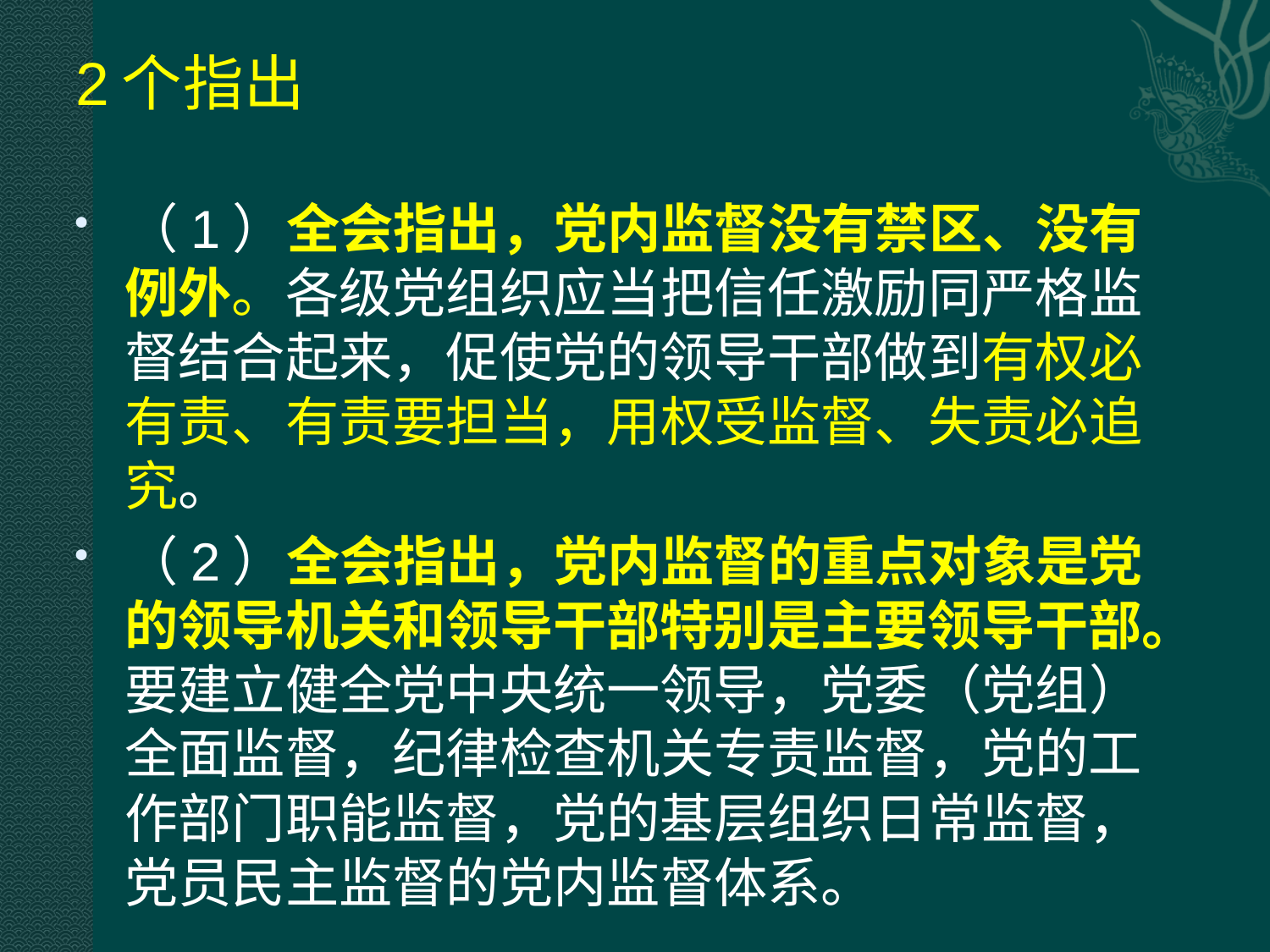

# 2个指出
（1）全会指出，党内监督没有禁区、没有例外。各级党组织应当把信任激励同严格监督结合起来，促使党的领导干部做到有权必有责、有责要担当，用权受监督、失责必追究。
（2）全会指出，党内监督的重点对象是党的领导机关和领导干部特别是主要领导干部。要建立健全党中央统一领导，党委（党组）全面监督，纪律检查机关专责监督，党的工作部门职能监督，党的基层组织日常监督，党员民主监督的党内监督体系。